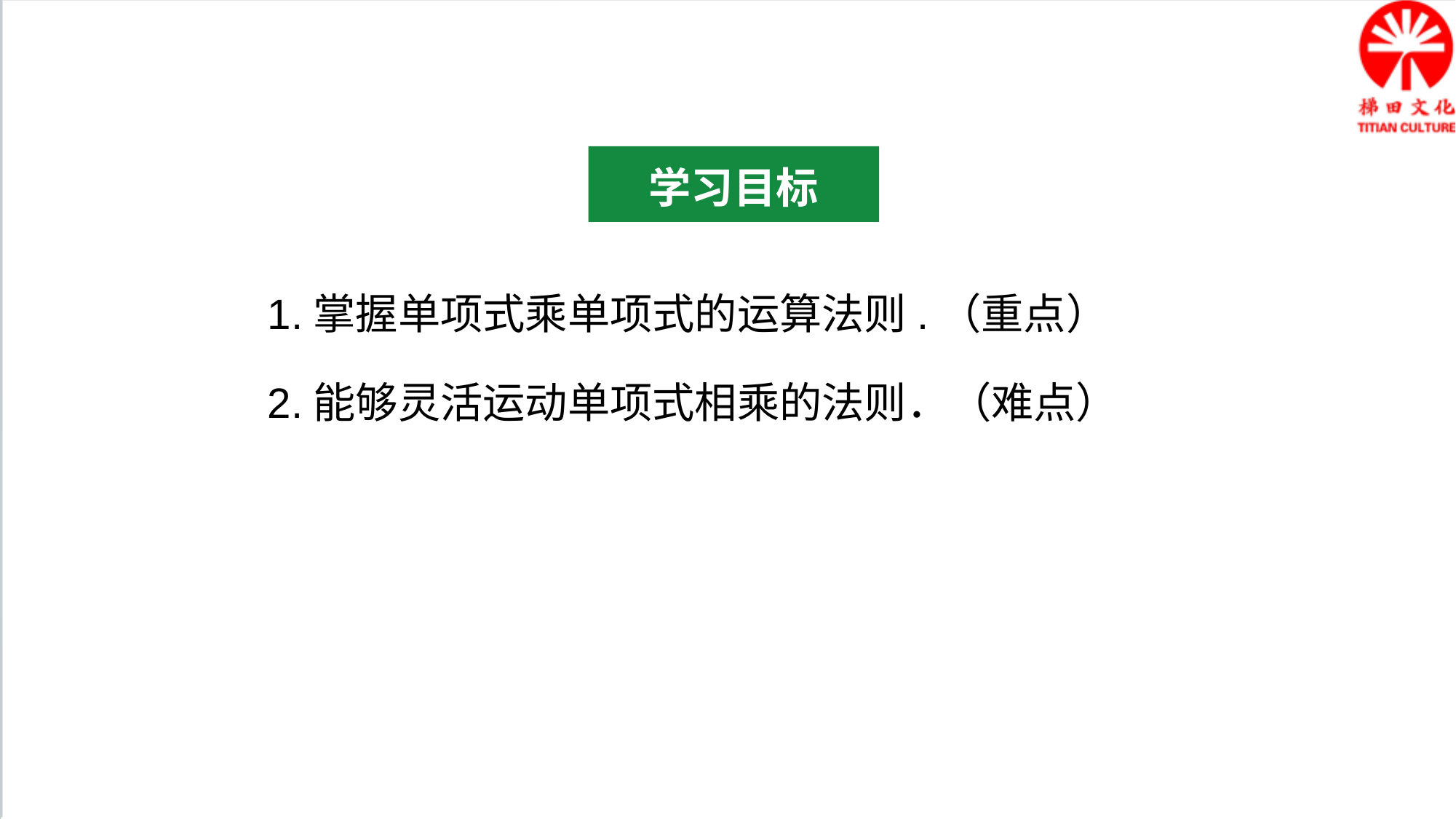

学习目标
1.掌握单项式乘单项式的运算法则.（重点）
2.能够灵活运动单项式相乘的法则．（难点）